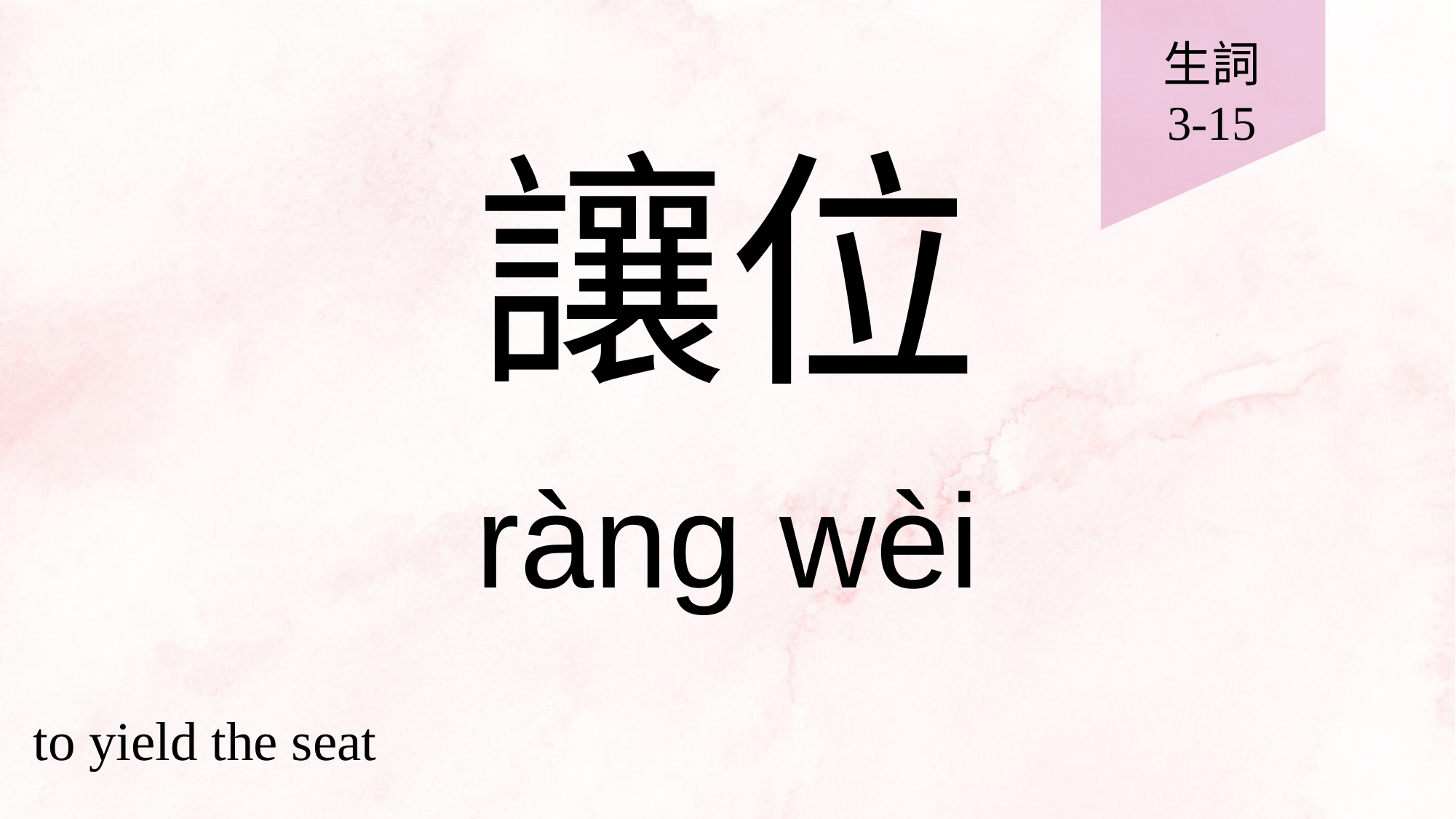

生詞
3-15
# 讓位
ràng wèi
to yield the seat